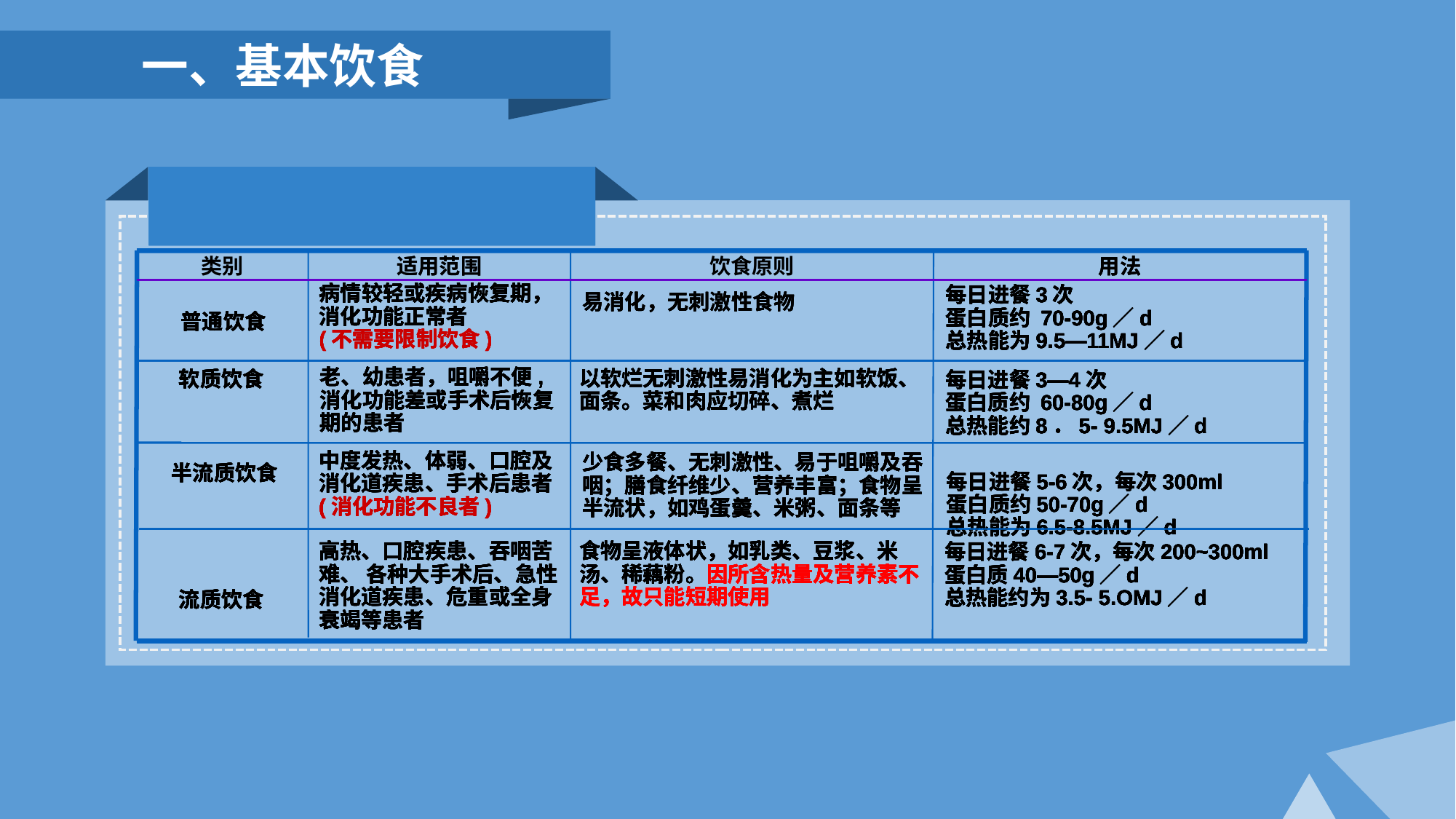

一、基本饮食

易消化，无刺激性食物
适用范围
用法

普通饮食
病情较轻或疾病恢复期，消化功能正常者
(不需要限制饮食)

每日进餐3次
蛋白质约 70-90g／d
总热能为9.5—11MJ／d

软质饮食

老、幼患者，咀嚼不便,消化功能差或手术后恢复期的患者
以软烂无刺激性易消化为主如软饭、面条。菜和肉应切碎、煮烂
每日进餐3—4次
蛋白质约 60-80g／d
总热能约8．5- 9.5MJ／d

半流质饮食

每日进餐5-6次，每次300ml
蛋白质约50-70g／d
总热能为6.5-8.5MJ／d

中度发热、体弱、口腔及消化道疾患、手术后患者
(消化功能不良者)
少食多餐、无刺激性、易于咀嚼及吞咽；膳食纤维少、营养丰富；食物呈半流状，如鸡蛋羹、米粥、面条等

流质饮食

高热、口腔疾患、吞咽苦难、 各种大手术后、急性消化道疾患、危重或全身衰竭等患者
食物呈液体状，如乳类、豆浆、米汤、稀藕粉。因所含热量及营养素不足，故只能短期使用
每日进餐6-7次，每次200~300ml
蛋白质40—50g／d
总热能约为3.5- 5.OMJ／d

易消化，无刺激性食物

易消化，无刺激性食物

易消化，无刺激性食物

类别

适用范围

饮食原则

用法
用法

普通饮食

普通饮食

普通饮食

普通饮食

普通饮食

普通饮食
病情较轻或疾病恢复期，消化功能正常者
(不需要限制饮食)
病情较轻或疾病恢复期，消化功能正常者
(不需要限制饮食)
病情较轻或疾病恢复期，消化功能正常者
(不需要限制饮食)
病情较轻或疾病恢复期，消化功能正常者
(不需要限制饮食)
病情较轻或疾病恢复期，消化功能正常者
(不需要限制饮食)
病情较轻或疾病恢复期，消化功能正常者
(不需要限制饮食)

每日进餐3次
蛋白质约 70-90g／d
总热能为9.5—11MJ／d
每日进餐3次
蛋白质约 70-90g／d
总热能为9.5—11MJ／d
每日进餐3次
蛋白质约 70-90g／d
总热能为9.5—11MJ／d
每日进餐3次
蛋白质约 70-90g／d
总热能为9.5—11MJ／d
每日进餐3次
蛋白质约 70-90g／d
总热能为9.5—11MJ／d
每日进餐3次
蛋白质约 70-90g／d
总热能为9.5—11MJ／d

软质饮食

软质饮食

软质饮食

软质饮食

软质饮食

软质饮食

老、幼患者，咀嚼不便,消化功能差或手术后恢复期的患者
老、幼患者，咀嚼不便,消化功能差或手术后恢复期的患者
老、幼患者，咀嚼不便,消化功能差或手术后恢复期的患者
老、幼患者，咀嚼不便,消化功能差或手术后恢复期的患者
老、幼患者，咀嚼不便,消化功能差或手术后恢复期的患者
老、幼患者，咀嚼不便,消化功能差或手术后恢复期的患者
以软烂无刺激性易消化为主如软饭、面条。菜和肉应切碎、煮烂
以软烂无刺激性易消化为主如软饭、面条。菜和肉应切碎、煮烂
以软烂无刺激性易消化为主如软饭、面条。菜和肉应切碎、煮烂
以软烂无刺激性易消化为主如软饭、面条。菜和肉应切碎、煮烂
以软烂无刺激性易消化为主如软饭、面条。菜和肉应切碎、煮烂
以软烂无刺激性易消化为主如软饭、面条。菜和肉应切碎、煮烂
每日进餐3—4次
蛋白质约 60-80g／d
总热能约8．5- 9.5MJ／d
每日进餐3—4次
蛋白质约 60-80g／d
总热能约8．5- 9.5MJ／d
每日进餐3—4次
蛋白质约 60-80g／d
总热能约8．5- 9.5MJ／d
每日进餐3—4次
蛋白质约 60-80g／d
总热能约8．5- 9.5MJ／d
每日进餐3—4次
蛋白质约 60-80g／d
总热能约8．5- 9.5MJ／d
每日进餐3—4次
蛋白质约 60-80g／d
总热能约8．5- 9.5MJ／d

半流质饮食

半流质饮食

半流质饮食

半流质饮食

半流质饮食

半流质饮食

每日进餐5-6次，每次300ml
蛋白质约50-70g／d
总热能为6.5-8.5MJ／d

每日进餐5-6次，每次300ml
蛋白质约50-70g／d
总热能为6.5-8.5MJ／d

每日进餐5-6次，每次300ml
蛋白质约50-70g／d
总热能为6.5-8.5MJ／d

每日进餐5-6次，每次300ml
蛋白质约50-70g／d
总热能为6.5-8.5MJ／d

每日进餐5-6次，每次300ml
蛋白质约50-70g／d
总热能为6.5-8.5MJ／d

每日进餐5-6次，每次300ml
蛋白质约50-70g／d
总热能为6.5-8.5MJ／d

中度发热、体弱、口腔及消化道疾患、手术后患者
(消化功能不良者)
中度发热、体弱、口腔及消化道疾患、手术后患者
(消化功能不良者)
中度发热、体弱、口腔及消化道疾患、手术后患者
(消化功能不良者)
中度发热、体弱、口腔及消化道疾患、手术后患者
(消化功能不良者)
中度发热、体弱、口腔及消化道疾患、手术后患者
(消化功能不良者)
中度发热、体弱、口腔及消化道疾患、手术后患者
(消化功能不良者)
少食多餐、无刺激性、易于咀嚼及吞咽；膳食纤维少、营养丰富；食物呈半流状，如鸡蛋羹、米粥、面条等
少食多餐、无刺激性、易于咀嚼及吞咽；膳食纤维少、营养丰富；食物呈半流状，如鸡蛋羹、米粥、面条等
少食多餐、无刺激性、易于咀嚼及吞咽；膳食纤维少、营养丰富；食物呈半流状，如鸡蛋羹、米粥、面条等
少食多餐、无刺激性、易于咀嚼及吞咽；膳食纤维少、营养丰富；食物呈半流状，如鸡蛋羹、米粥、面条等
少食多餐、无刺激性、易于咀嚼及吞咽；膳食纤维少、营养丰富；食物呈半流状，如鸡蛋羹、米粥、面条等
少食多餐、无刺激性、易于咀嚼及吞咽；膳食纤维少、营养丰富；食物呈半流状，如鸡蛋羹、米粥、面条等

流质饮食

流质饮食

流质饮食

流质饮食

流质饮食

流质饮食

高热、口腔疾患、吞咽苦难、 各种大手术后、急性消化道疾患、危重或全身衰竭等患者
高热、口腔疾患、吞咽苦难、 各种大手术后、急性消化道疾患、危重或全身衰竭等患者
高热、口腔疾患、吞咽苦难、 各种大手术后、急性消化道疾患、危重或全身衰竭等患者
高热、口腔疾患、吞咽苦难、 各种大手术后、急性消化道疾患、危重或全身衰竭等患者
高热、口腔疾患、吞咽苦难、 各种大手术后、急性消化道疾患、危重或全身衰竭等患者
高热、口腔疾患、吞咽苦难、 各种大手术后、急性消化道疾患、危重或全身衰竭等患者
食物呈液体状，如乳类、豆浆、米汤、稀藕粉。因所含热量及营养素不足，故只能短期使用
食物呈液体状，如乳类、豆浆、米汤、稀藕粉。因所含热量及营养素不足，故只能短期使用
食物呈液体状，如乳类、豆浆、米汤、稀藕粉。因所含热量及营养素不足，故只能短期使用
食物呈液体状，如乳类、豆浆、米汤、稀藕粉。因所含热量及营养素不足，故只能短期使用
食物呈液体状，如乳类、豆浆、米汤、稀藕粉。因所含热量及营养素不足，故只能短期使用
食物呈液体状，如乳类、豆浆、米汤、稀藕粉。因所含热量及营养素不足，故只能短期使用
每日进餐6-7次，每次200~300ml
蛋白质40—50g／d
总热能约为3.5- 5.OMJ／d
每日进餐6-7次，每次200~300ml
蛋白质40—50g／d
总热能约为3.5- 5.OMJ／d
每日进餐6-7次，每次200~300ml
蛋白质40—50g／d
总热能约为3.5- 5.OMJ／d
每日进餐6-7次，每次200~300ml
蛋白质40—50g／d
总热能约为3.5- 5.OMJ／d
每日进餐6-7次，每次200~300ml
蛋白质40—50g／d
总热能约为3.5- 5.OMJ／d
每日进餐6-7次，每次200~300ml
蛋白质40—50g／d
总热能约为3.5- 5.OMJ／d